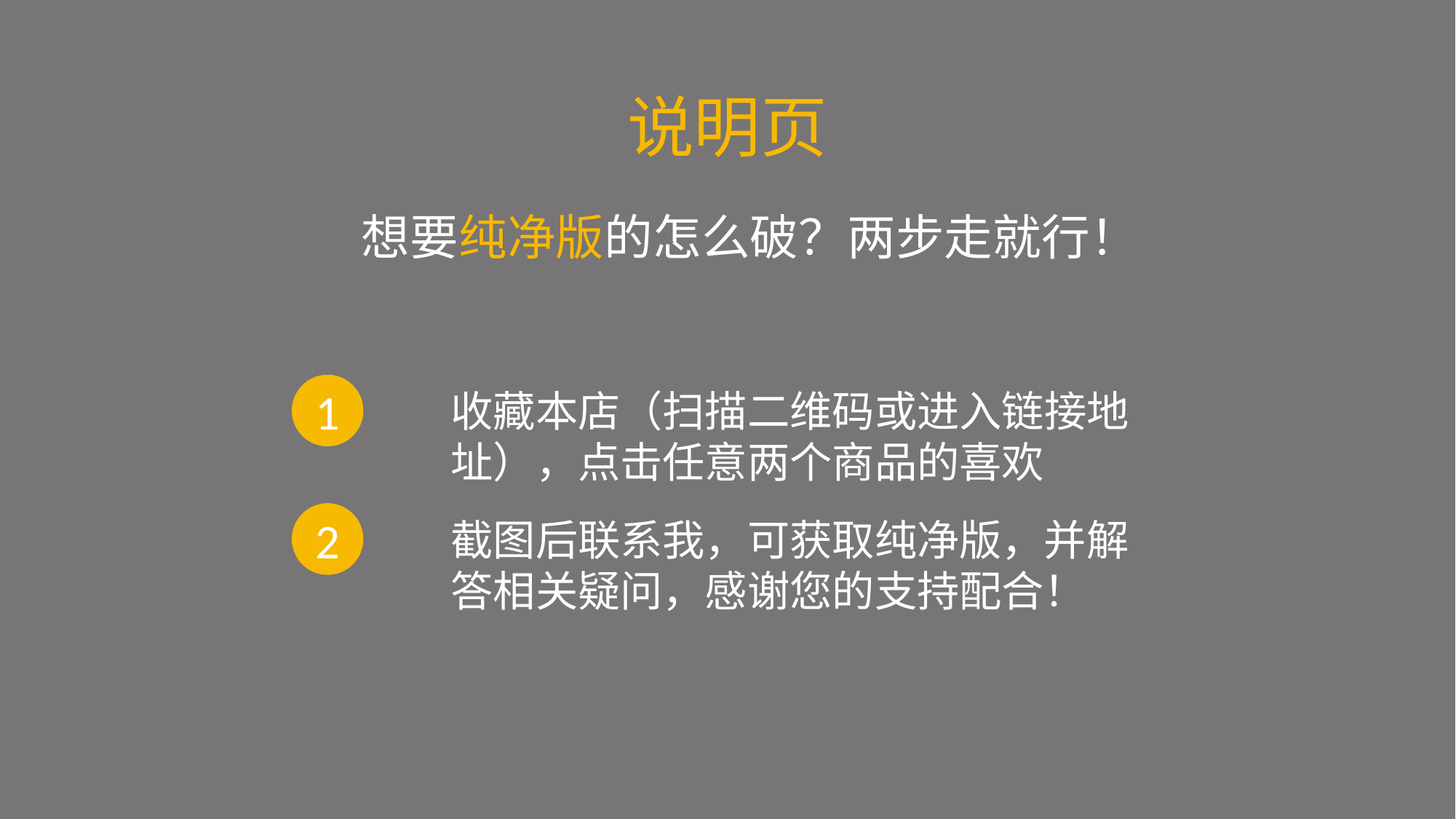

说明页
想要纯净版的怎么破？两步走就行！
1
收藏本店（扫描二维码或进入链接地址），点击任意两个商品的喜欢
2
截图后联系我，可获取纯净版，并解答相关疑问，感谢您的支持配合！